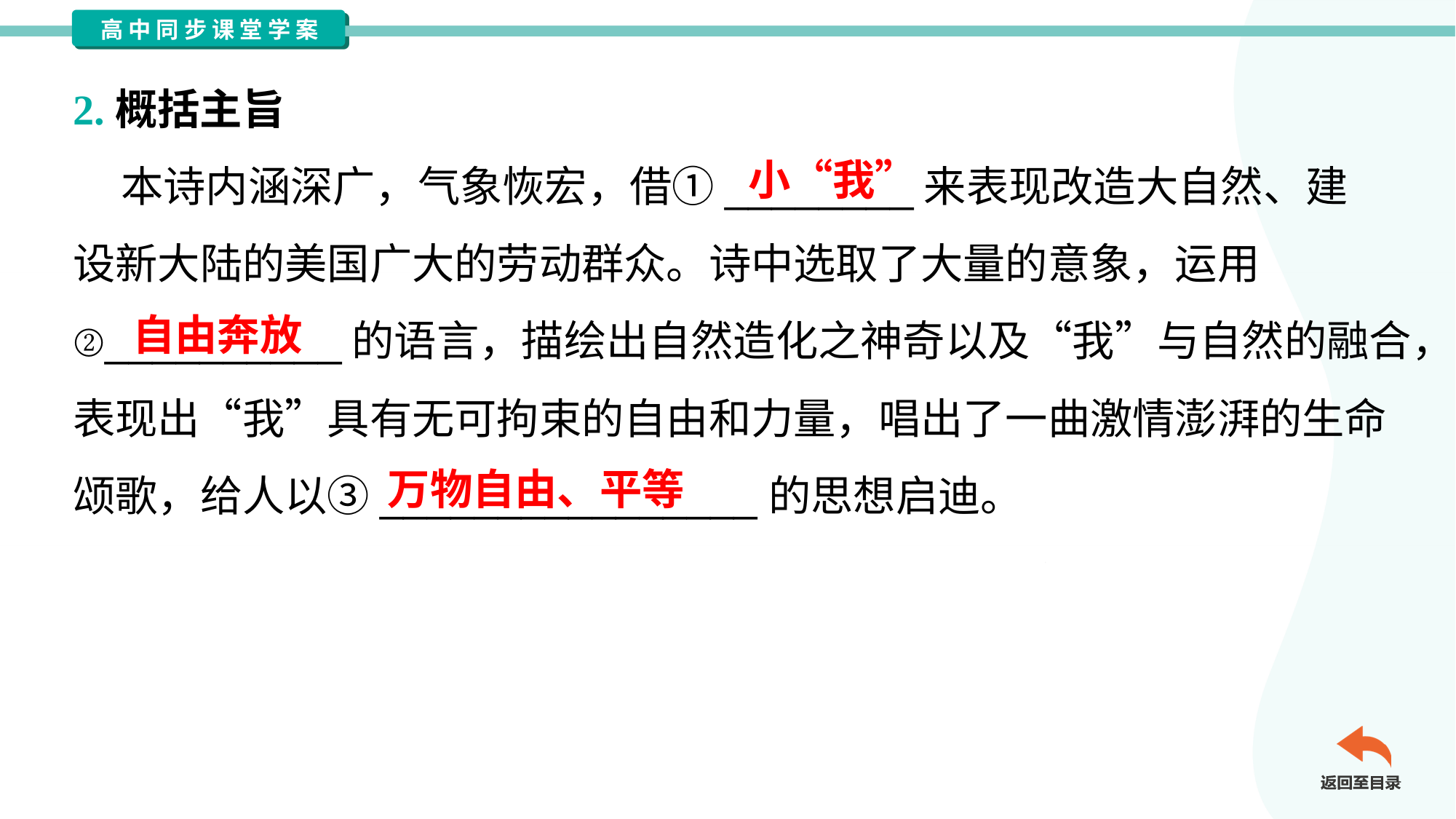

2.概括主旨
    本诗内涵深广，气象恢宏，借①________来表现改造大自然、建
设新大陆的美国广大的劳动群众。诗中选取了大量的意象，运用
②__________的语言，描绘出自然造化之神奇以及“我”与自然的融合，
表现出“我”具有无可拘束的自由和力量，唱出了一曲激情澎湃的生命
颂歌，给人以③________________的思想启迪。
小“我”
自由奔放
万物自由、平等